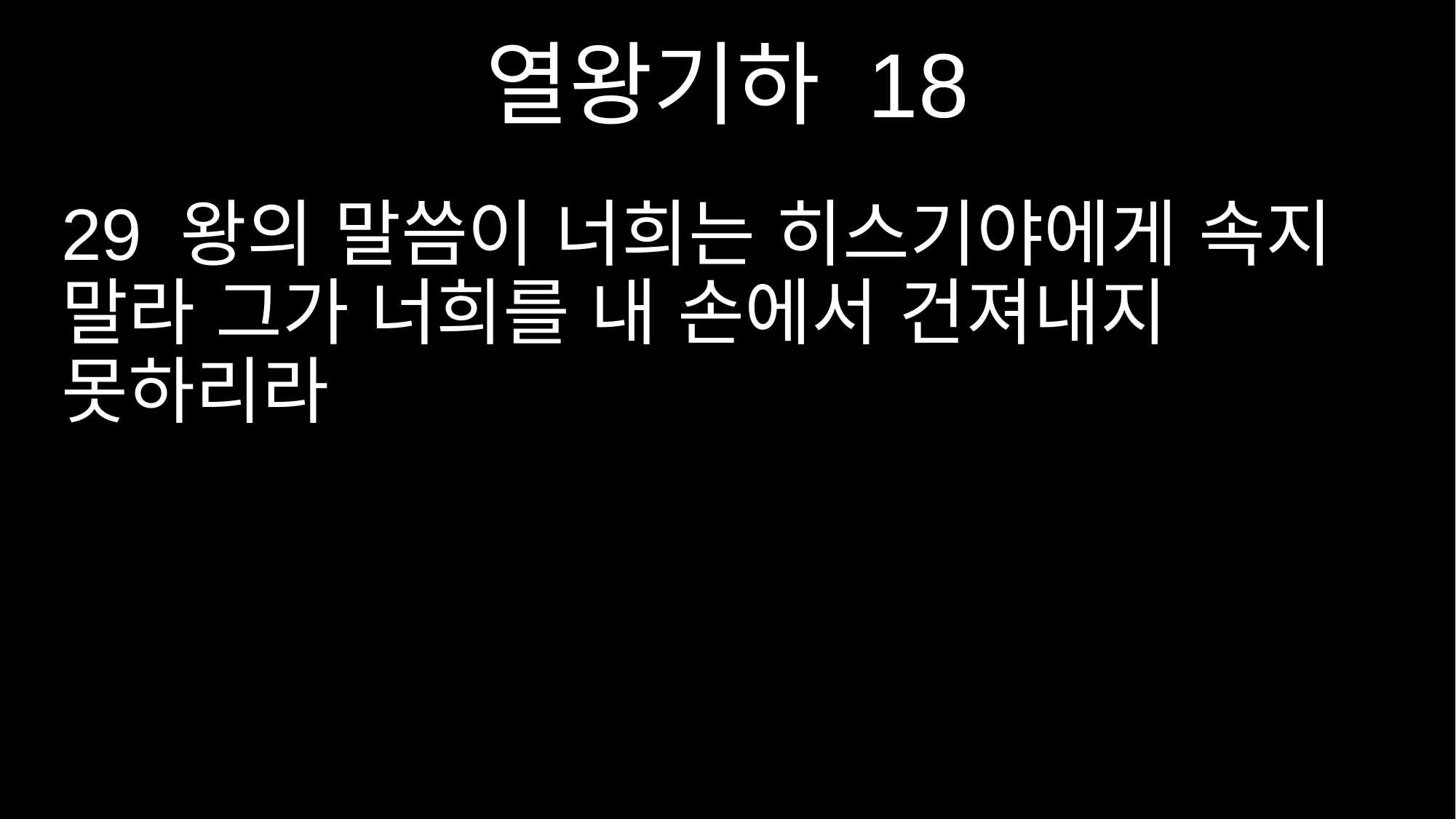

열왕기하 18
29 왕의 말씀이 너희는 히스기야에게 속지 말라 그가 너희를 내 손에서 건져내지 못하리라